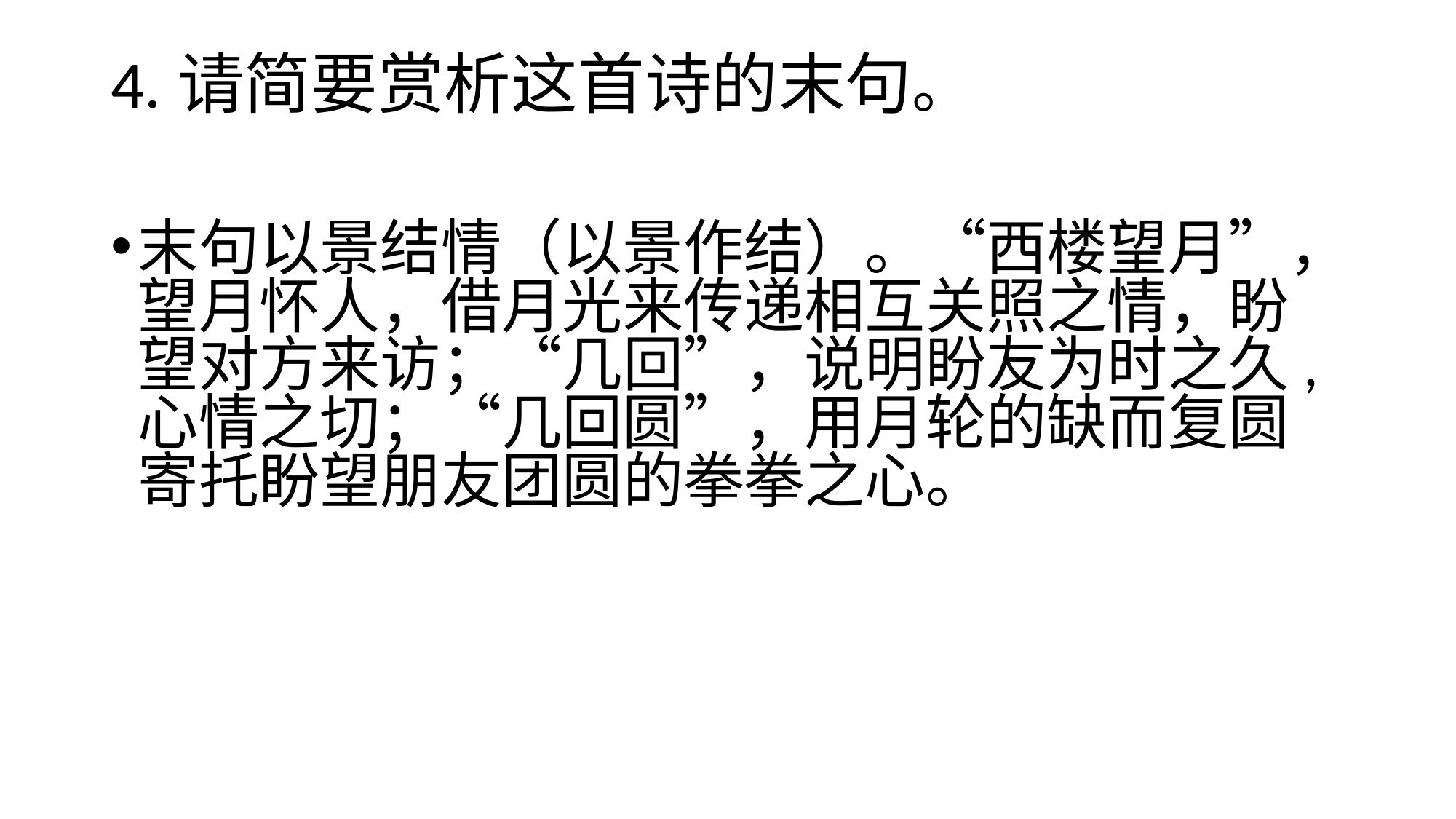

# 4.请简要赏析这首诗的末句。
末句以景结情（以景作结）。“西楼望月”，望月怀人，借月光来传递相互关照之情，盼望对方来访；“几回”，说明盼友为时之久,心情之切；“几回圆”，用月轮的缺而复圆寄托盼望朋友团圆的拳拳之心。